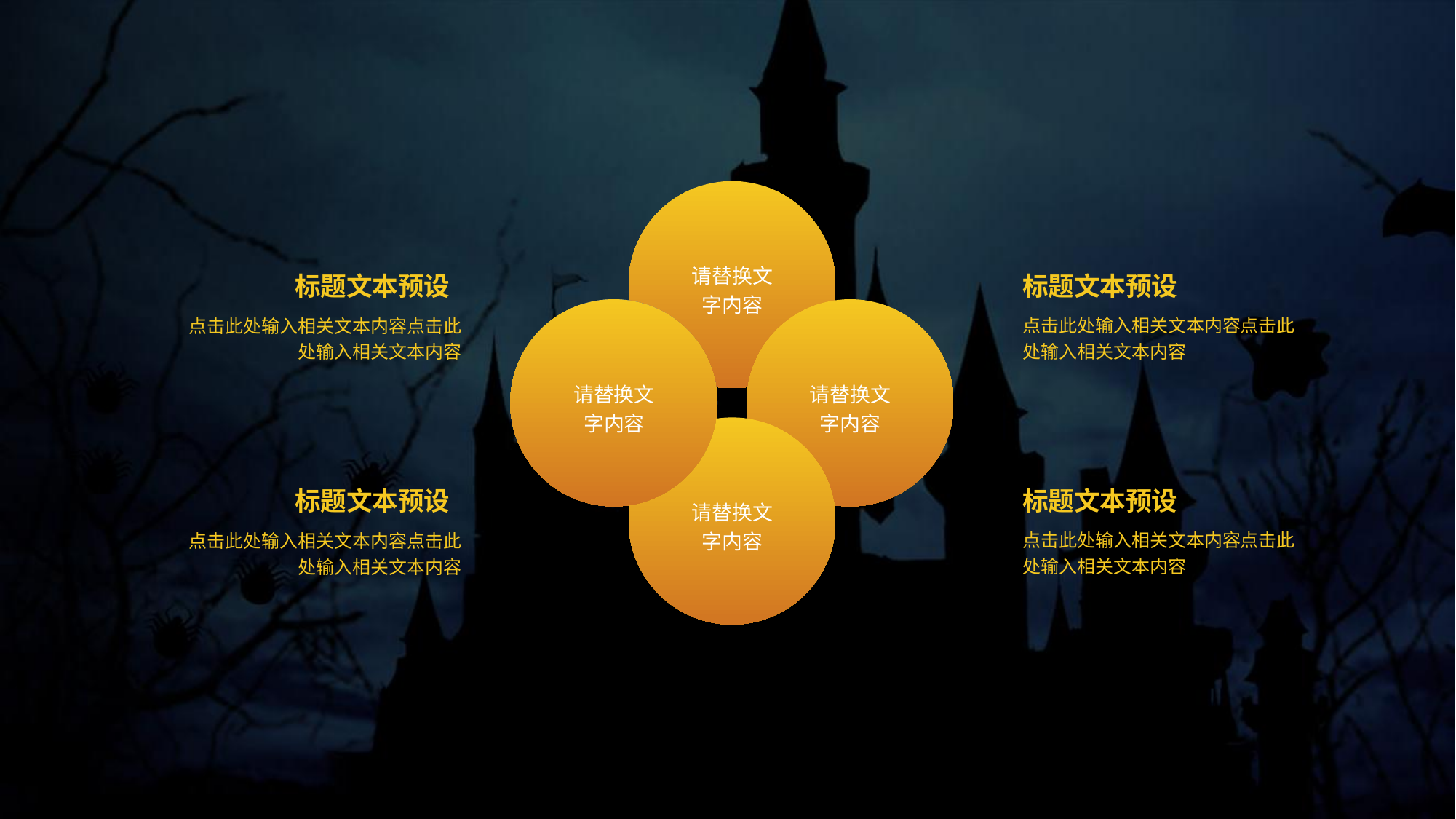

请替换文字内容
标题文本预设
标题文本预设

点击此处输入相关文本内容点击此处输入相关文本内容
点击此处输入相关文本内容点击此处输入相关文本内容
请替换文字内容
请替换文字内容

标题文本预设
标题文本预设
请替换文字内容
点击此处输入相关文本内容点击此处输入相关文本内容
点击此处输入相关文本内容点击此处输入相关文本内容